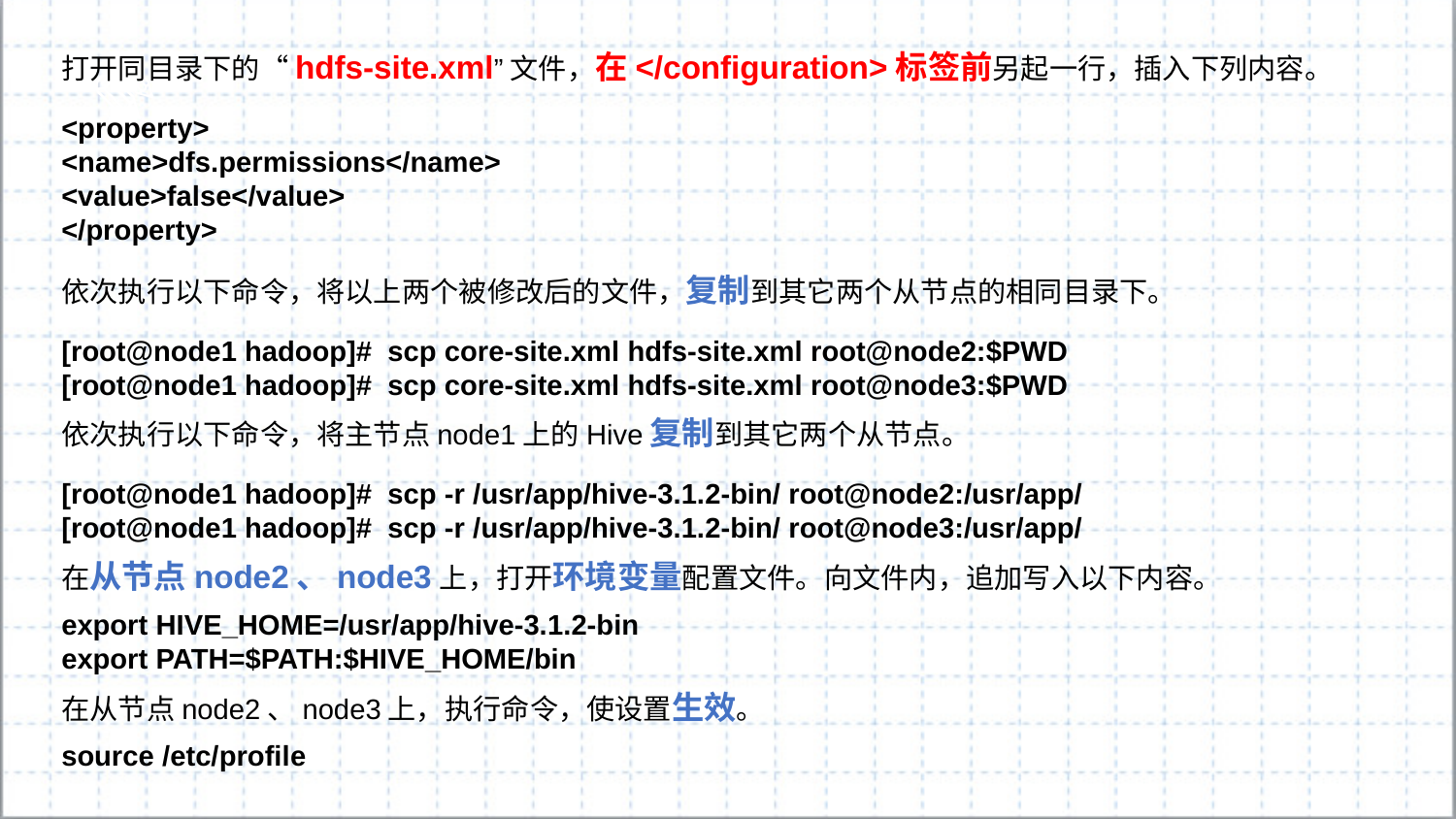

打开同目录下的“hdfs-site.xml”文件，在</configuration>标签前另起一行，插入下列内容。
<property>
<name>dfs.permissions</name>
<value>false</value>
</property>
依次执行以下命令，将以上两个被修改后的文件，复制到其它两个从节点的相同目录下。
[root@node1 hadoop]#  scp core-site.xml hdfs-site.xml root@node2:$PWD
[root@node1 hadoop]#  scp core-site.xml hdfs-site.xml root@node3:$PWD
依次执行以下命令，将主节点node1上的Hive复制到其它两个从节点。
[root@node1 hadoop]#  scp -r /usr/app/hive-3.1.2-bin/ root@node2:/usr/app/
[root@node1 hadoop]#  scp -r /usr/app/hive-3.1.2-bin/ root@node3:/usr/app/
在从节点node2、node3上，打开环境变量配置文件。向文件内，追加写入以下内容。
export HIVE_HOME=/usr/app/hive-3.1.2-bin
export PATH=$PATH:$HIVE_HOME/bin
在从节点node2、node3上，执行命令，使设置生效。
source /etc/profile